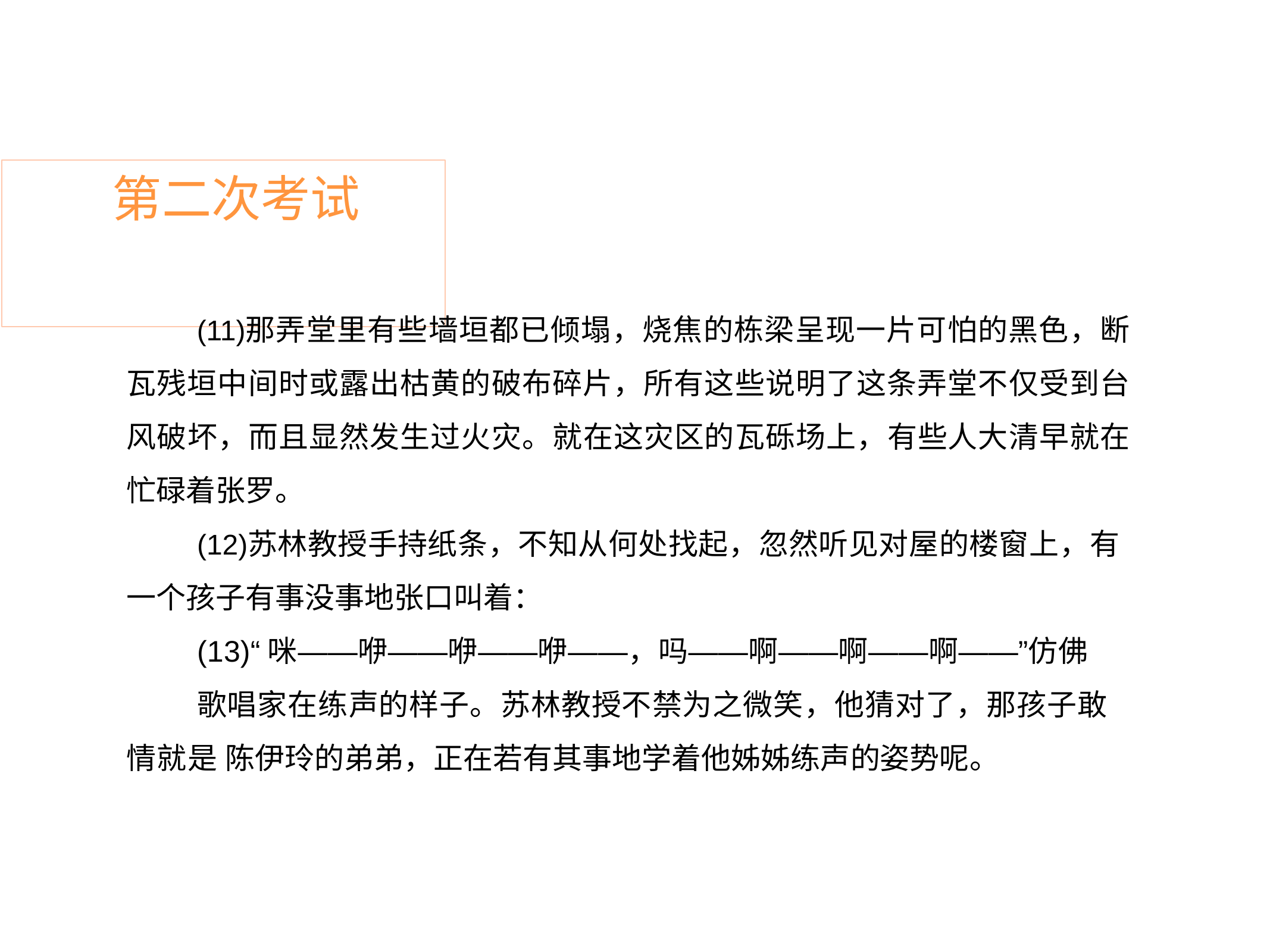

# 第二次考试
那弄堂里有些墙垣都已倾塌，烧焦的栋梁呈现一片可怕的黑色，断 瓦残垣中间时或露出枯黄的破布碎片，所有这些说明了这条弄堂不仅受到台 风破坏，而且显然发生过火灾。就在这灾区的瓦砾场上，有些人大清早就在 忙碌着张罗。
苏林教授手持纸条，不知从何处找起，忽然听见对屋的楼窗上，有 一个孩子有事没事地张口叫着：
(13)“咪——咿——咿——咿——，吗——啊——啊——啊——”仿佛
歌唱家在练声的样子。苏林教授不禁为之微笑，他猜对了，那孩子敢情就是 陈伊玲的弟弟，正在若有其事地学着他姊姊练声的姿势呢。